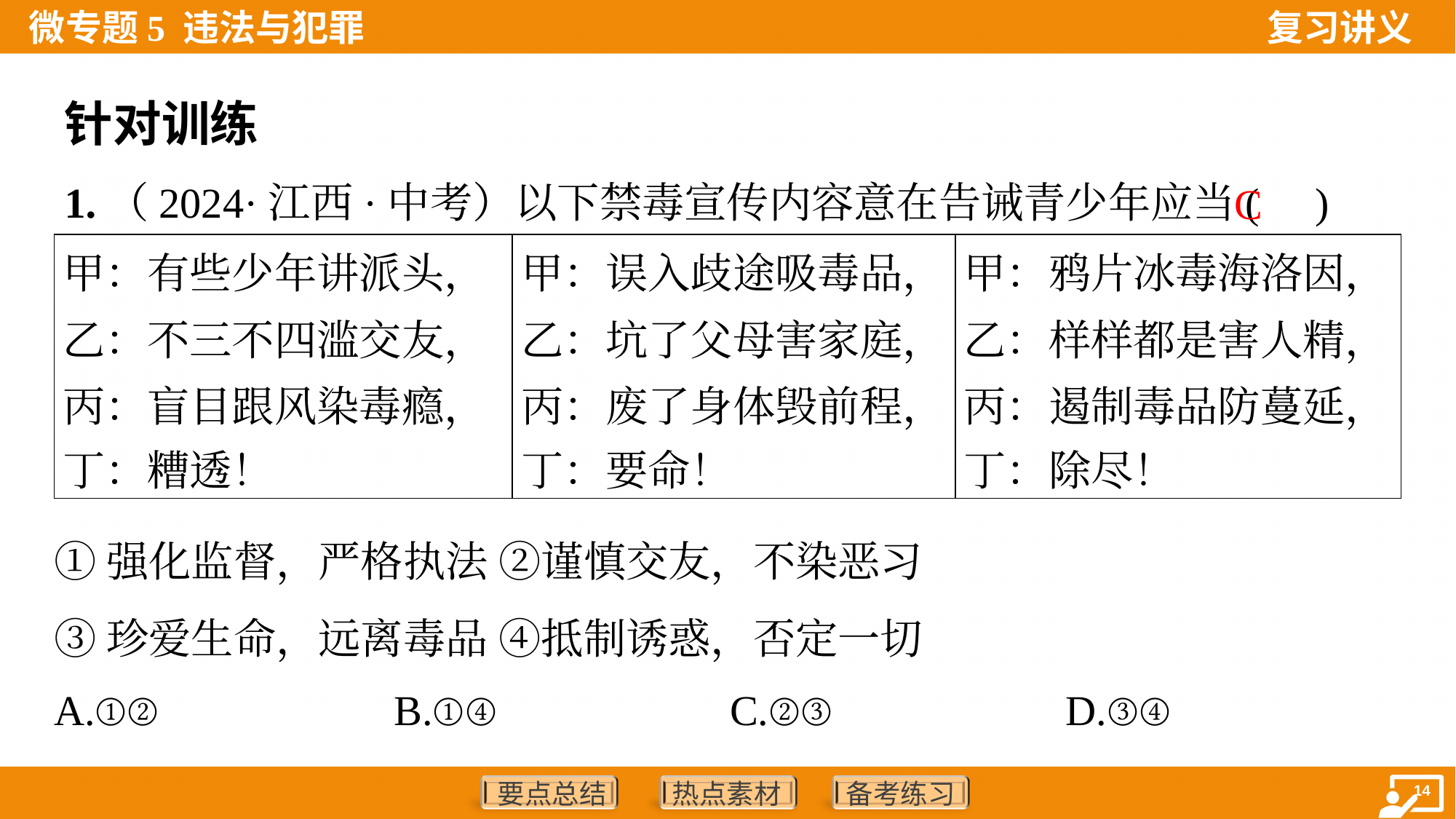

针对训练
1.（2024·江西·中考）以下禁毒宣传内容意在告诫青少年应当(     )
C
| 甲：有些少年讲派头， 乙：不三不四滥交友， 丙：盲目跟风染毒瘾， 丁：糟透！ | 甲：误入歧途吸毒品， 乙：坑了父母害家庭， 丙：废了身体毁前程， 丁：要命！ | 甲：鸦片冰毒海洛因， 乙：样样都是害人精， 丙：遏制毒品防蔓延， 丁：除尽！ |
| --- | --- | --- |
①强化监督，严格执法 ②谨慎交友，不染恶习
③珍爱生命，远离毒品 ④抵制诱惑，否定一切
A.①②	B.①④	C.②③	D.③④